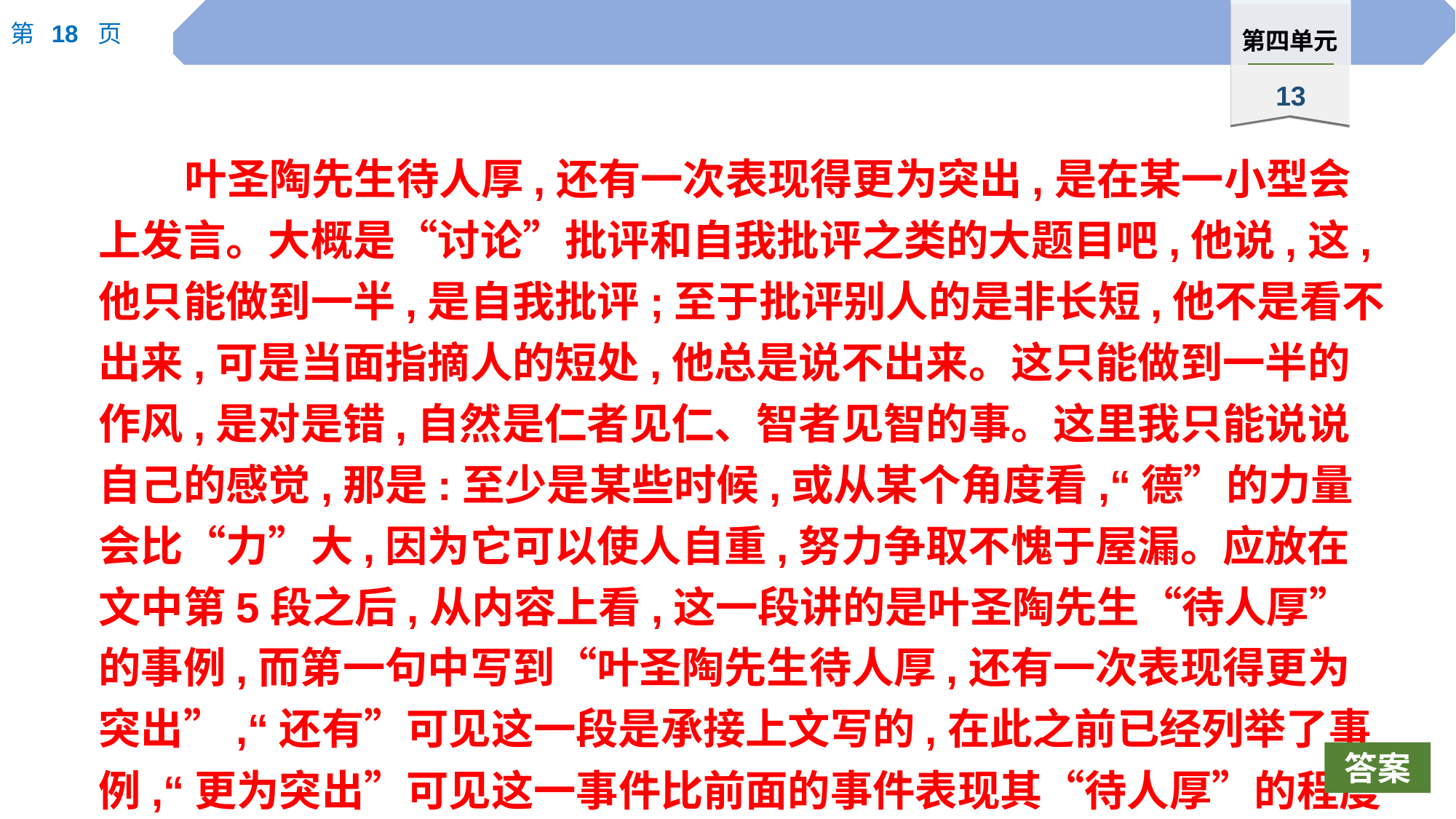

叶圣陶先生待人厚,还有一次表现得更为突出,是在某一小型会上发言。大概是“讨论”批评和自我批评之类的大题目吧,他说,这,他只能做到一半,是自我批评;至于批评别人的是非长短,他不是看不出来,可是当面指摘人的短处,他总是说不出来。这只能做到一半的作风,是对是错,自然是仁者见仁、智者见智的事。这里我只能说说自己的感觉,那是:至少是某些时候,或从某个角度看,“德”的力量会比“力”大,因为它可以使人自重,努力争取不愧于屋漏。应放在文中第5段之后,从内容上看,这一段讲的是叶圣陶先生“待人厚”的事例,而第一句中写到“叶圣陶先生待人厚,还有一次表现得更为突出”,“还有”可见这一段是承接上文写的,在此之前已经列举了事例,“更为突出”可见这一事件比前面的事件表现其“待人厚”的程度都要深。

答案